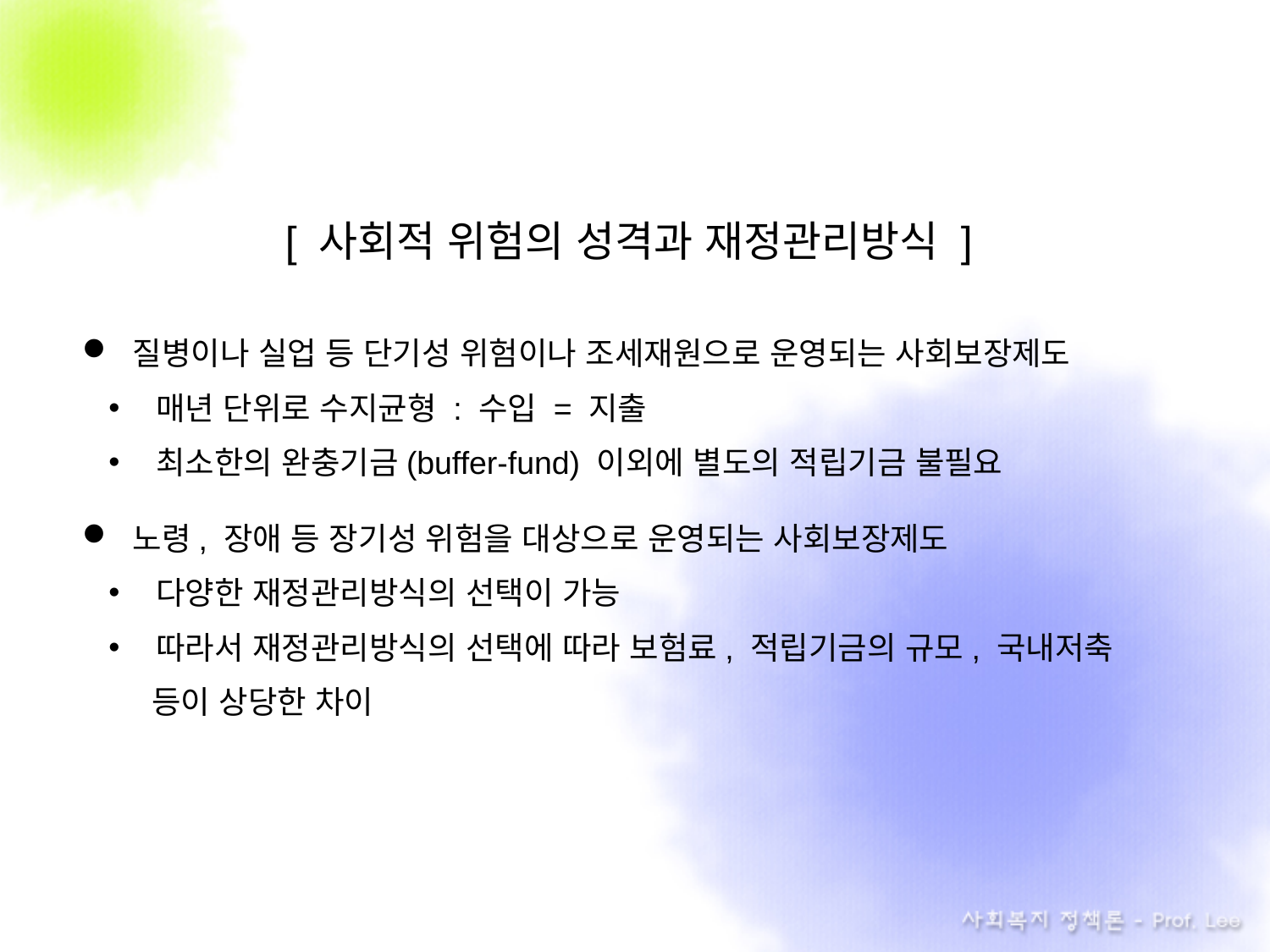

[ 사회적 위험의 성격과 재정관리방식 ]

질병이나 실업 등 단기성 위험이나 조세재원으로 운영되는 사회보장제도
매년 단위로 수지균형 : 수입 = 지출
최소한의 완충기금(buffer-fund) 이외에 별도의 적립기금 불필요

노령, 장애 등 장기성 위험을 대상으로 운영되는 사회보장제도
다양한 재정관리방식의 선택이 가능
따라서 재정관리방식의 선택에 따라 보험료, 적립기금의 규모, 국내저축
    등이 상당한 차이